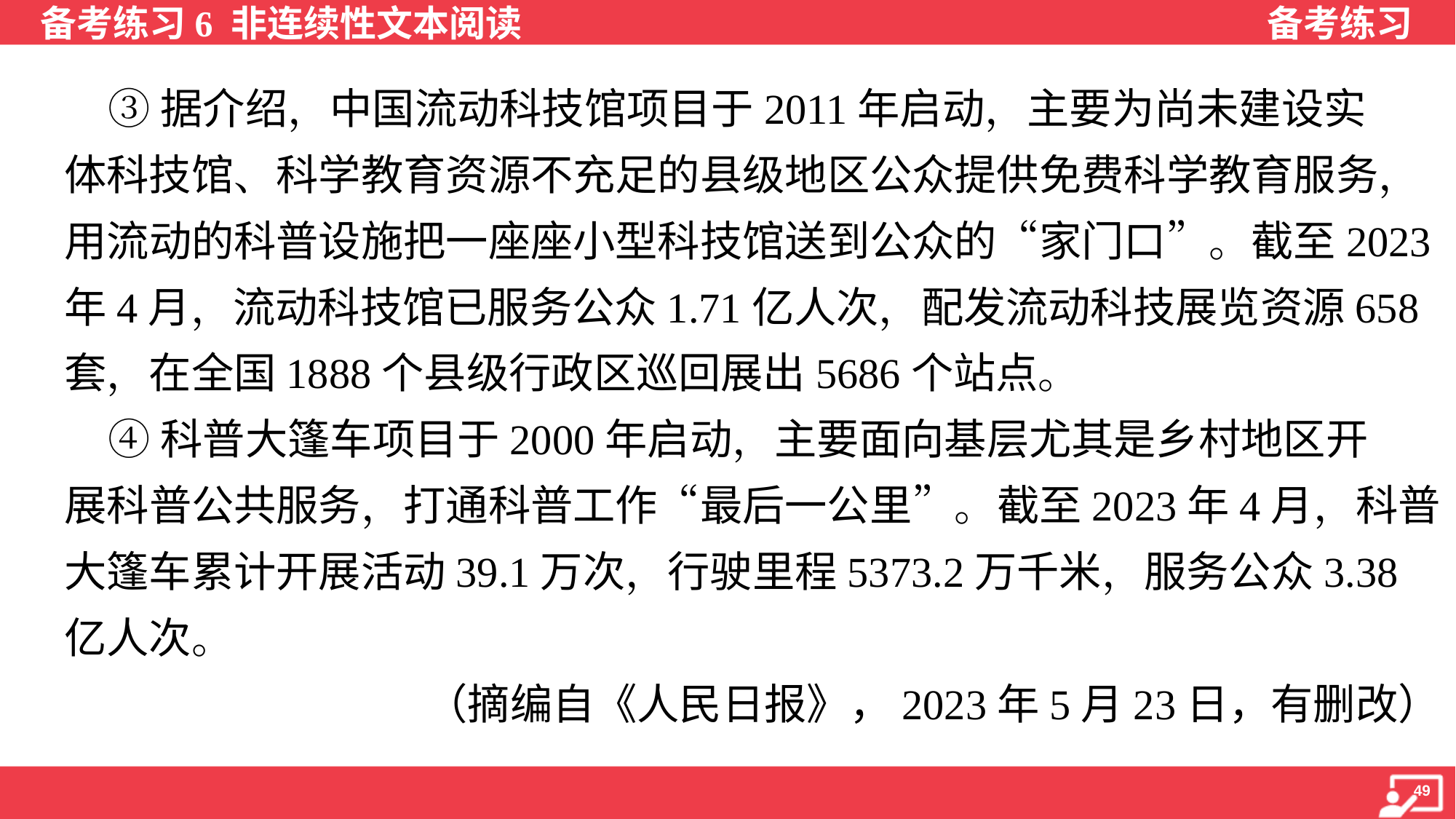

③据介绍，中国流动科技馆项目于2011年启动，主要为尚未建设实
体科技馆、科学教育资源不充足的县级地区公众提供免费科学教育服务，
用流动的科普设施把一座座小型科技馆送到公众的“家门口”。截至2023
年4月，流动科技馆已服务公众1.71亿人次，配发流动科技展览资源658
套，在全国1888个县级行政区巡回展出5686个站点。
    ④科普大篷车项目于2000年启动，主要面向基层尤其是乡村地区开
展科普公共服务，打通科普工作“最后一公里”。截至2023年4月，科普
大篷车累计开展活动39.1万次，行驶里程5373.2万千米，服务公众3.38
亿人次。
    （摘编自《人民日报》，2023年5月23日，有删改）